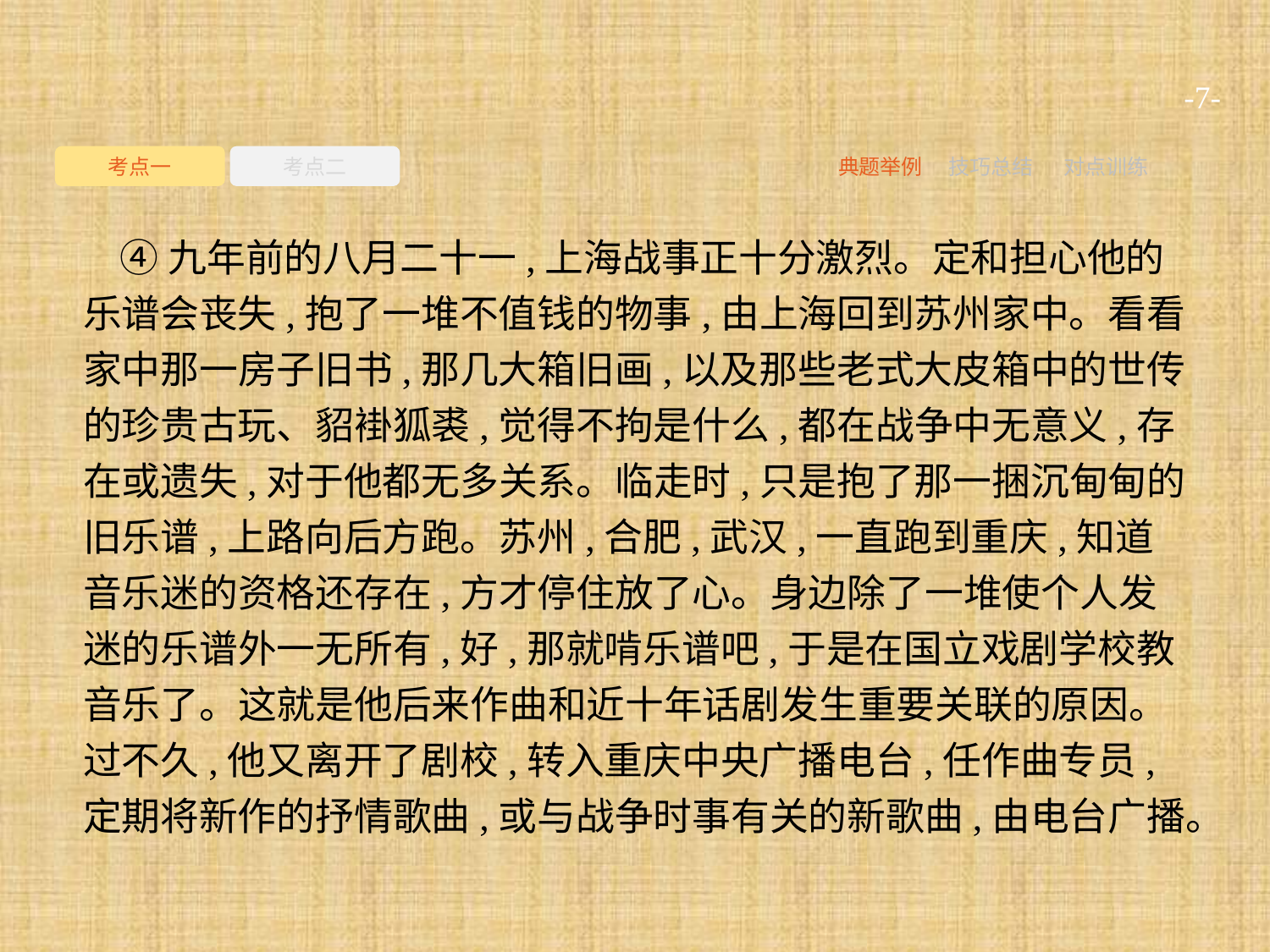

-7-
考点一
考点二
典题举例
技巧总结
对点训练
④九年前的八月二十一,上海战事正十分激烈。定和担心他的乐谱会丧失,抱了一堆不值钱的物事,由上海回到苏州家中。看看家中那一房子旧书,那几大箱旧画,以及那些老式大皮箱中的世传的珍贵古玩、貂褂狐裘,觉得不拘是什么,都在战争中无意义,存在或遗失,对于他都无多关系。临走时,只是抱了那一捆沉甸甸的旧乐谱,上路向后方跑。苏州,合肥,武汉,一直跑到重庆,知道音乐迷的资格还存在,方才停住放了心。身边除了一堆使个人发迷的乐谱外一无所有,好,那就啃乐谱吧,于是在国立戏剧学校教音乐了。这就是他后来作曲和近十年话剧发生重要关联的原因。过不久,他又离开了剧校,转入重庆中央广播电台,任作曲专员,定期将新作的抒情歌曲,或与战争时事有关的新歌曲,由电台广播。